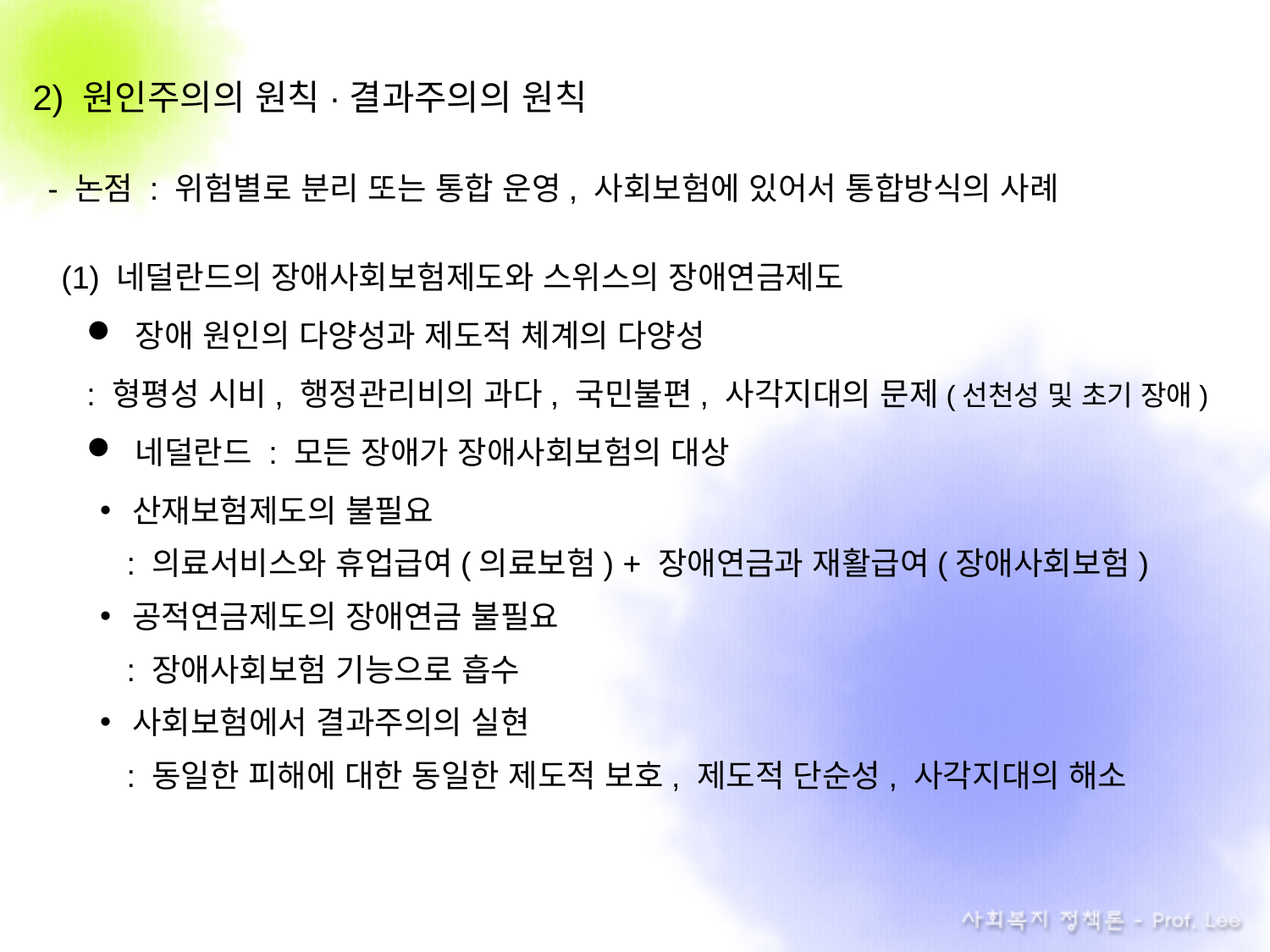

2) 원인주의의 원칙·결과주의의 원칙

- 논점 : 위험별로 분리 또는 통합 운영, 사회보험에 있어서 통합방식의 사례

(1) 네덜란드의 장애사회보험제도와 스위스의 장애연금제도
 장애 원인의 다양성과 제도적 체계의 다양성
: 형평성 시비, 행정관리비의 과다, 국민불편, 사각지대의 문제(선천성 및 초기 장애)
 네덜란드 : 모든 장애가 장애사회보험의 대상
산재보험제도의 불필요
   : 의료서비스와 휴업급여(의료보험) + 장애연금과 재활급여(장애사회보험)
공적연금제도의 장애연금 불필요
   : 장애사회보험 기능으로 흡수
사회보험에서 결과주의의 실현
   : 동일한 피해에 대한 동일한 제도적 보호, 제도적 단순성, 사각지대의 해소